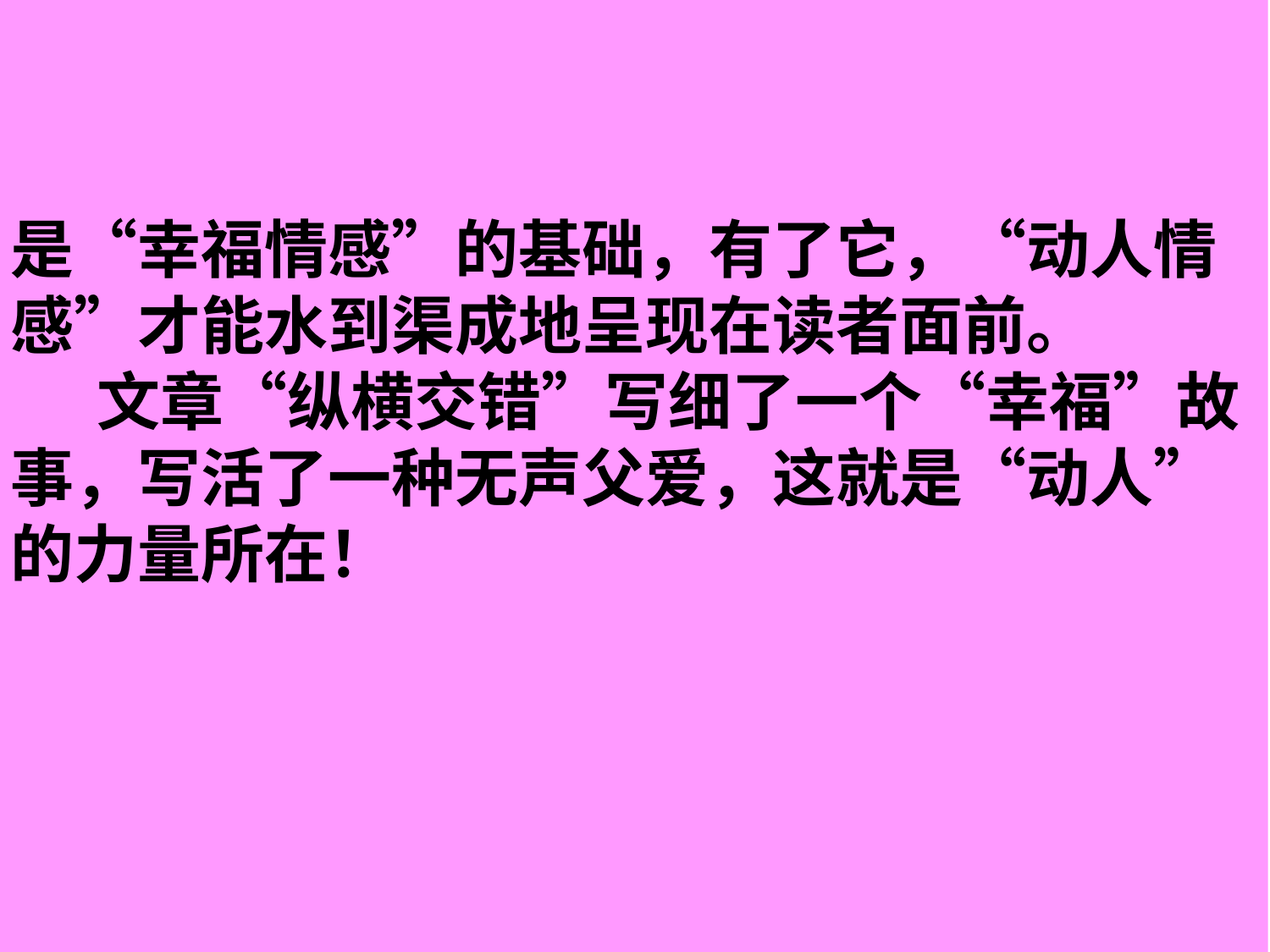

# 是“幸福情感”的基础，有了它，“动人情感”才能水到渠成地呈现在读者面前。 文章“纵横交错”写细了一个“幸福”故事，写活了一种无声父爱，这就是“动人”的力量所在！